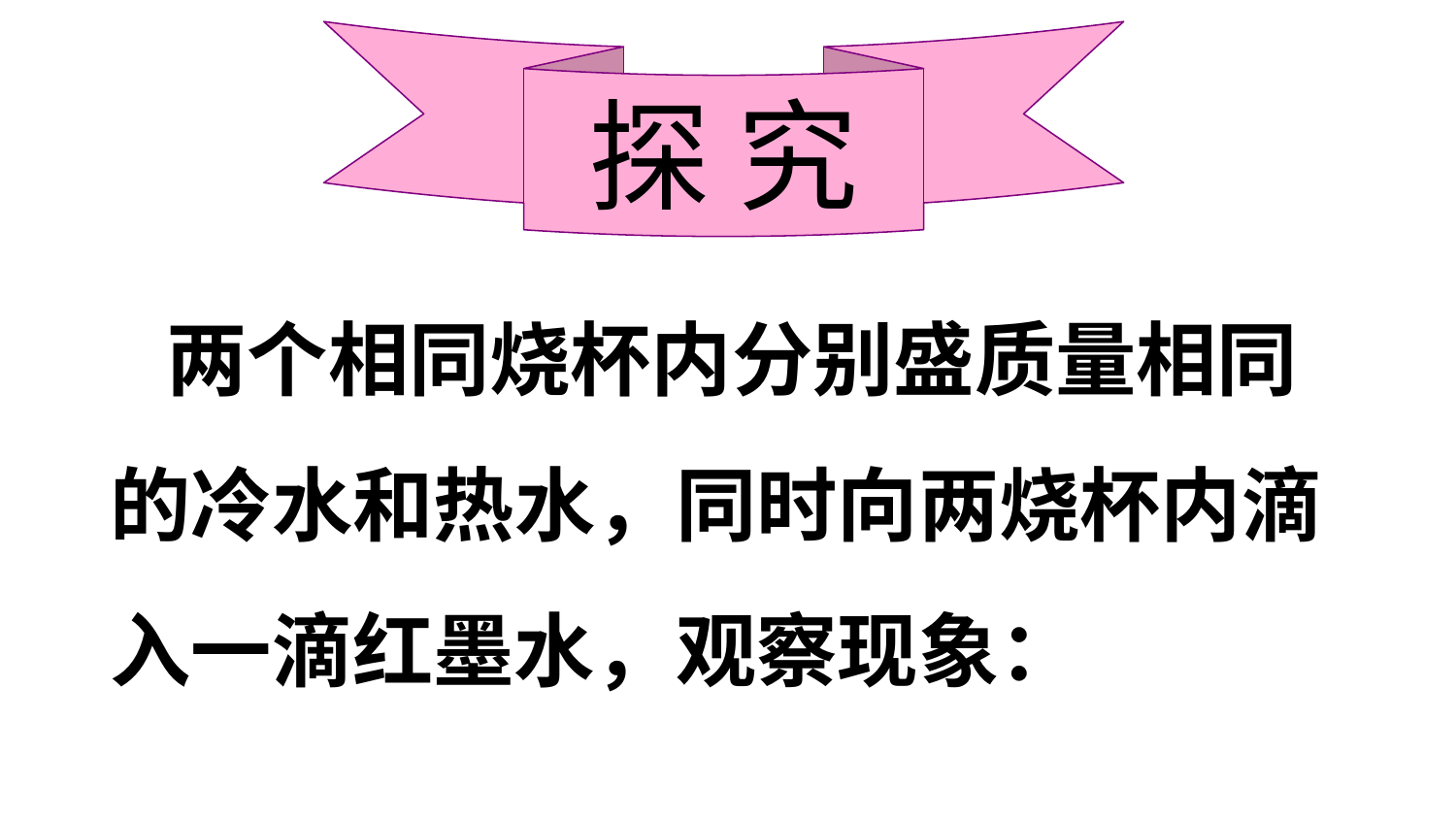

探 究
  两个相同烧杯内分别盛质量相同的冷水和热水，同时向两烧杯内滴入一滴红墨水，观察现象：